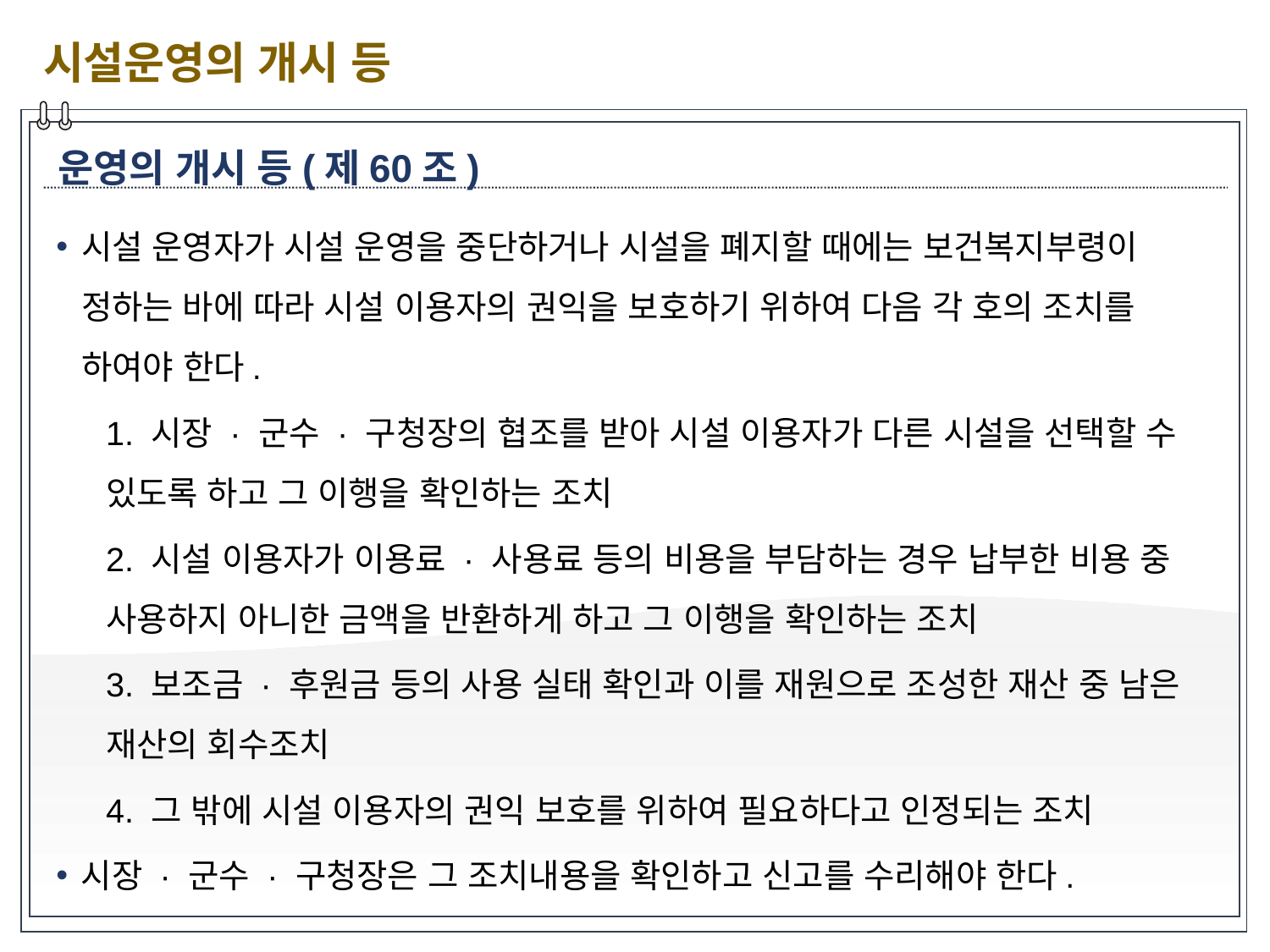

시설운영의 개시 등

운영의 개시 등(제60조)

시설 운영자가 시설 운영을 중단하거나 시설을 폐지할 때에는 보건복지부령이 정하는 바에 따라 시설 이용자의 권익을 보호하기 위하여 다음 각 호의 조치를 하여야 한다.
1. 시장 · 군수 · 구청장의 협조를 받아 시설 이용자가 다른 시설을 선택할 수 있도록 하고 그 이행을 확인하는 조치
2. 시설 이용자가 이용료 · 사용료 등의 비용을 부담하는 경우 납부한 비용 중 사용하지 아니한 금액을 반환하게 하고 그 이행을 확인하는 조치
3. 보조금 · 후원금 등의 사용 실태 확인과 이를 재원으로 조성한 재산 중 남은 재산의 회수조치
4. 그 밖에 시설 이용자의 권익 보호를 위하여 필요하다고 인정되는 조치
시장 · 군수 · 구청장은 그 조치내용을 확인하고 신고를 수리해야 한다.